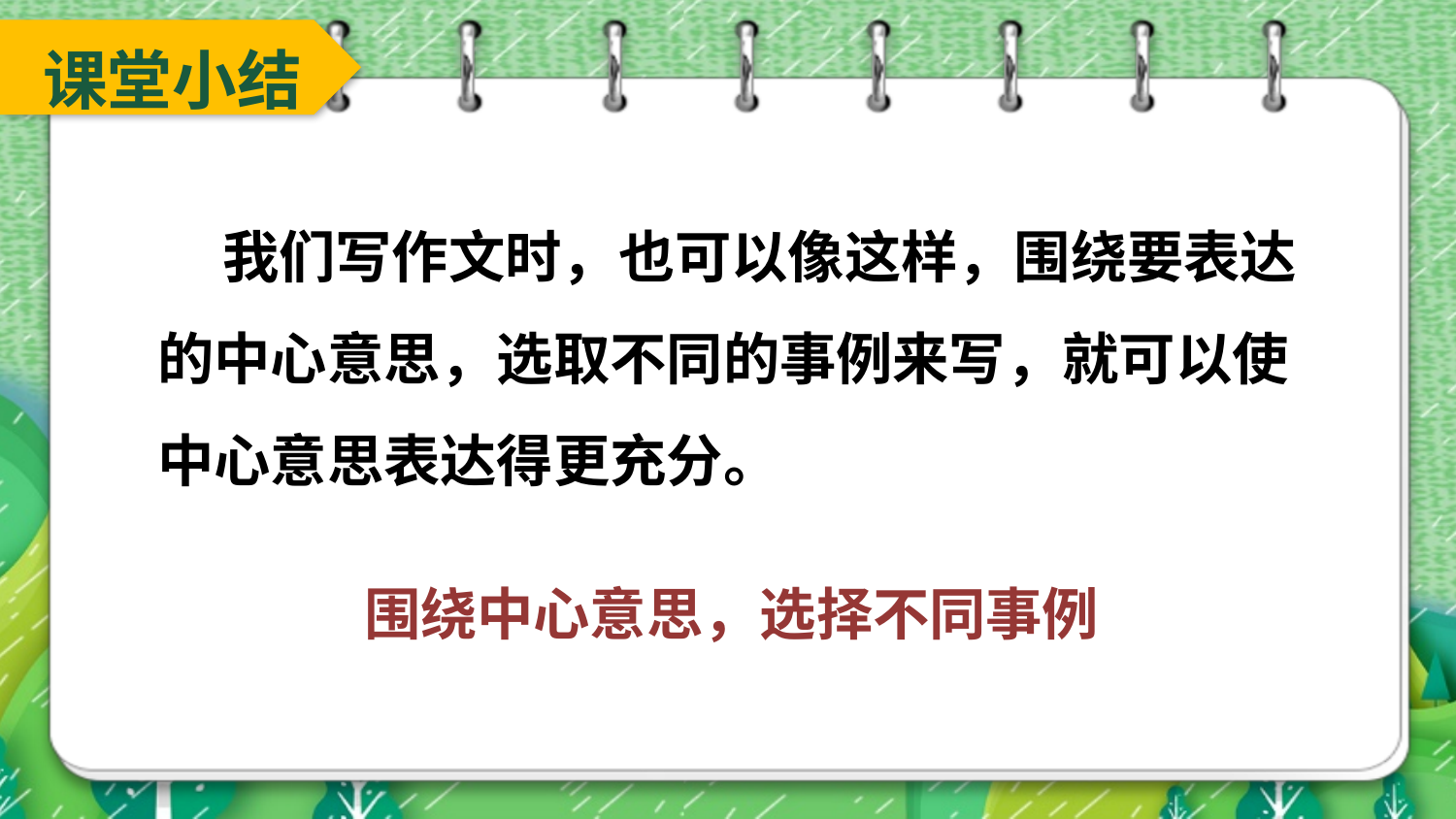

课堂小结
    我们写作文时，也可以像这样，围绕要表达的中心意思，选取不同的事例来写，就可以使中心意思表达得更充分。
围绕中心意思，选择不同事例